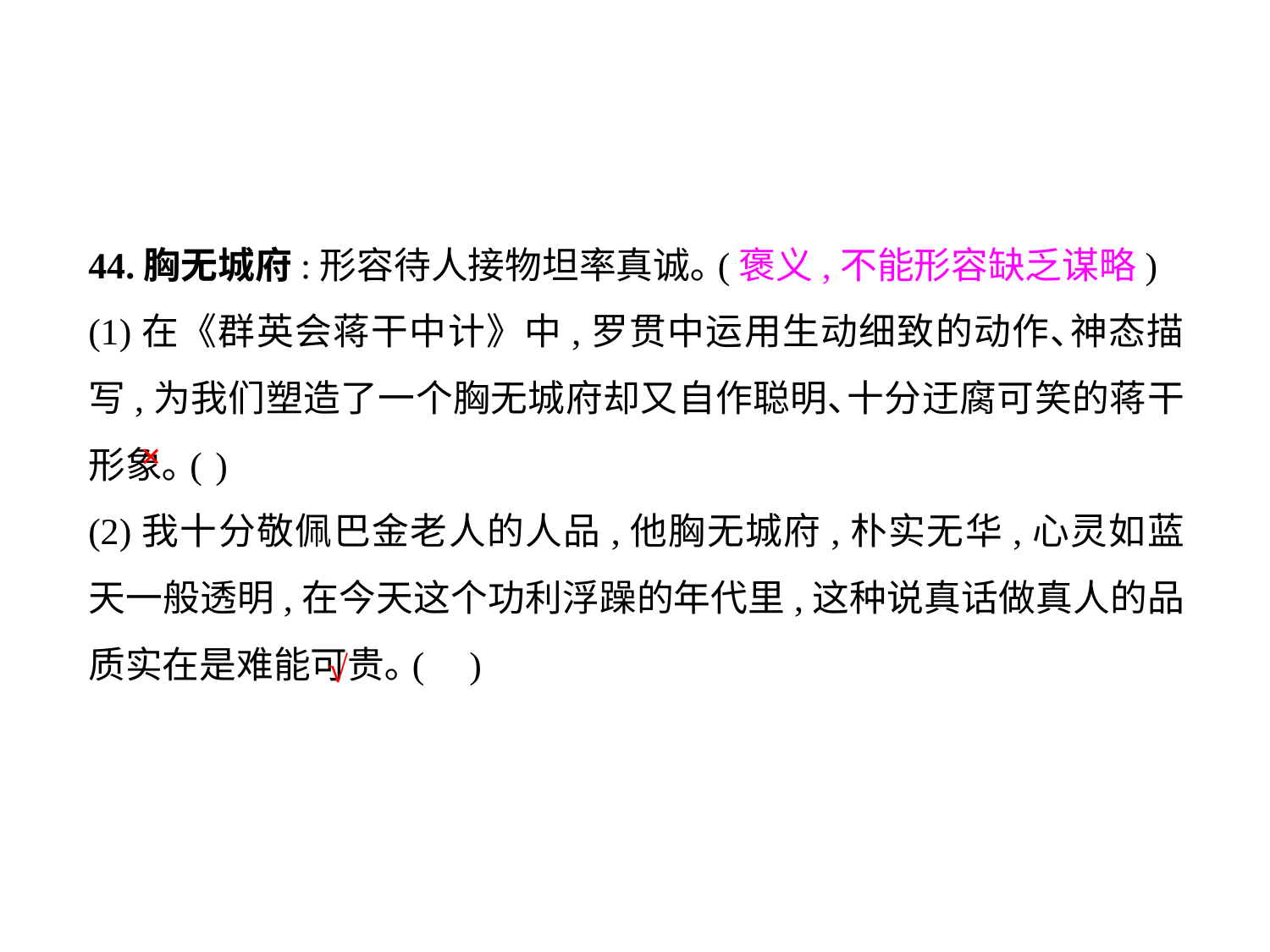

44.胸无城府:形容待人接物坦率真诚｡(褒义,不能形容缺乏谋略)
(1)在《群英会蒋干中计》中,罗贯中运用生动细致的动作､神态描写,为我们塑造了一个胸无城府却又自作聪明､十分迂腐可笑的蒋干形象｡(	)
(2)我十分敬佩巴金老人的人品,他胸无城府,朴实无华,心灵如蓝天一般透明,在今天这个功利浮躁的年代里,这种说真话做真人的品质实在是难能可贵｡(	)
×
√